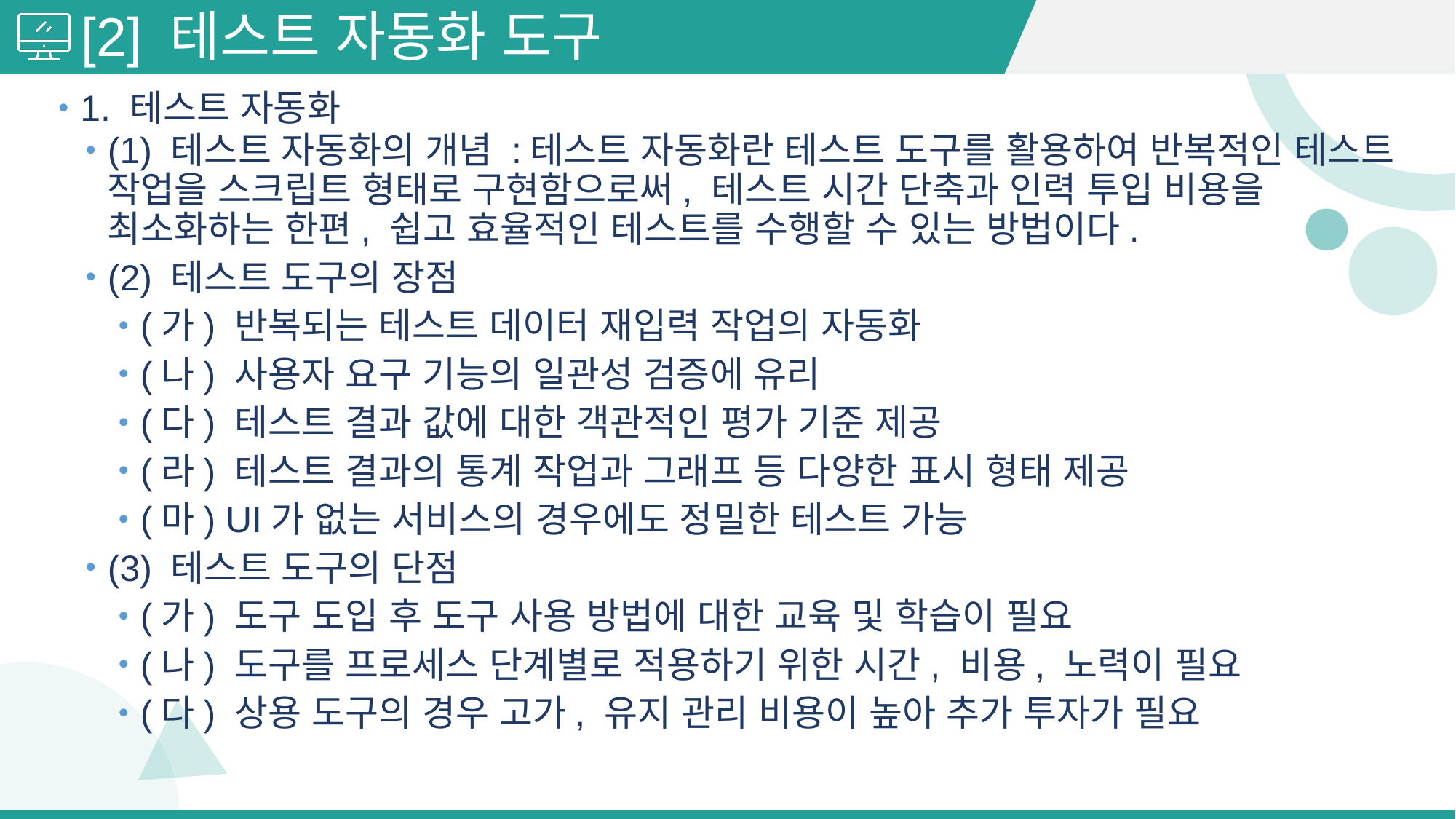

# [2] 테스트 자동화 도구
1. 테스트 자동화
(1) 테스트 자동화의 개념 :테스트 자동화란 테스트 도구를 활용하여 반복적인 테스트 작업을 스크립트 형태로 구현함으로써, 테스트 시간 단축과 인력 투입 비용을 최소화하는 한편, 쉽고 효율적인 테스트를 수행할 수 있는 방법이다.
(2) 테스트 도구의 장점
(가) 반복되는 테스트 데이터 재입력 작업의 자동화
(나) 사용자 요구 기능의 일관성 검증에 유리
(다) 테스트 결과 값에 대한 객관적인 평가 기준 제공
(라) 테스트 결과의 통계 작업과 그래프 등 다양한 표시 형태 제공
(마) UI가 없는 서비스의 경우에도 정밀한 테스트 가능
(3) 테스트 도구의 단점
(가) 도구 도입 후 도구 사용 방법에 대한 교육 및 학습이 필요
(나) 도구를 프로세스 단계별로 적용하기 위한 시간, 비용, 노력이 필요
(다) 상용 도구의 경우 고가, 유지 관리 비용이 높아 추가 투자가 필요